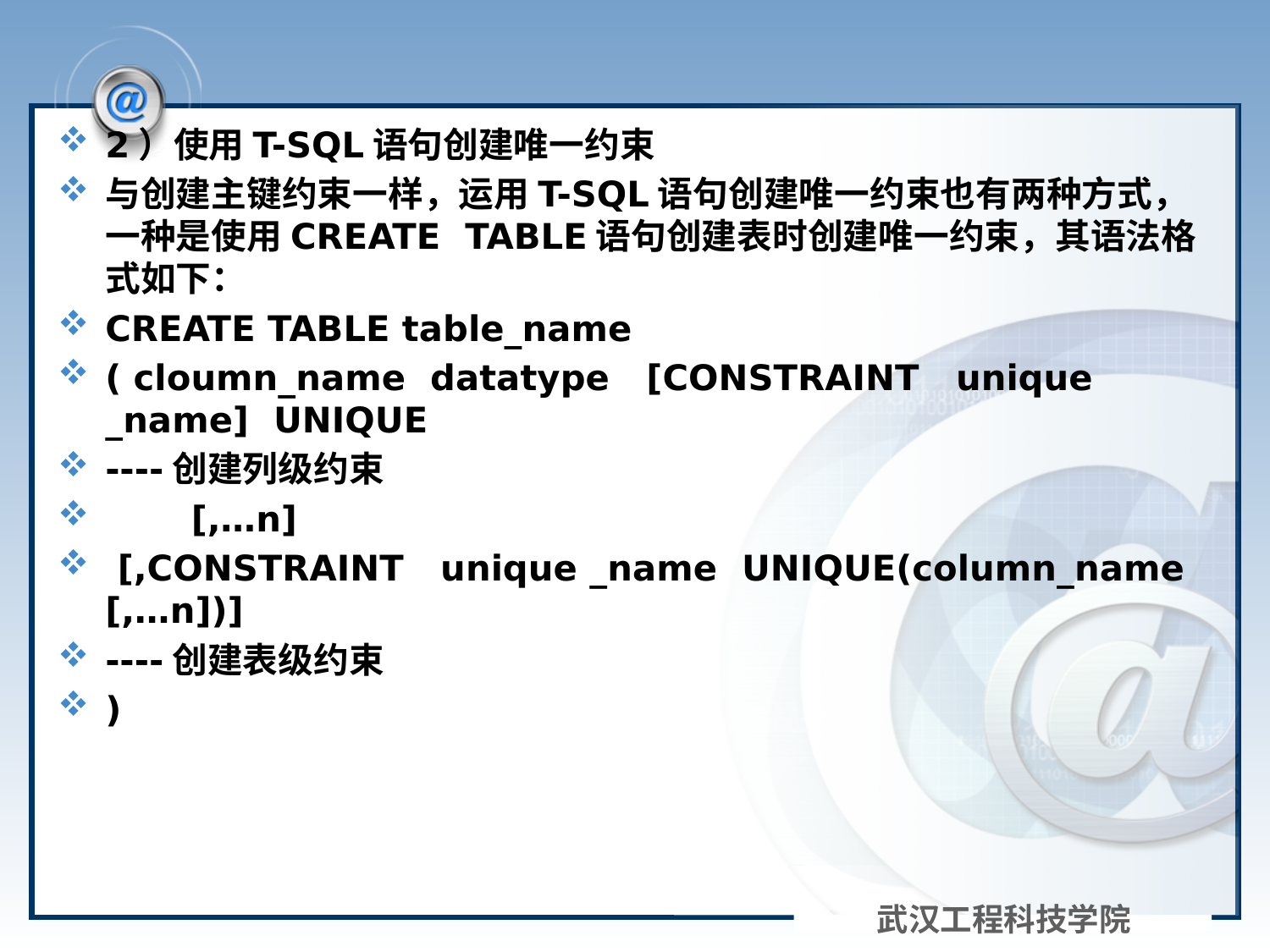

#
2）使用T-SQL语句创建唯一约束
与创建主键约束一样，运用T-SQL语句创建唯一约束也有两种方式，一种是使用CREATE  TABLE语句创建表时创建唯一约束，其语法格式如下：
CREATE TABLE table_name
( cloumn_name  datatype   [CONSTRAINT   unique _name]  UNIQUE
----创建列级约束
       [,…n]
 [,CONSTRAINT   unique _name  UNIQUE(column_name [,…n])]
----创建表级约束
)

武汉工程科技学院